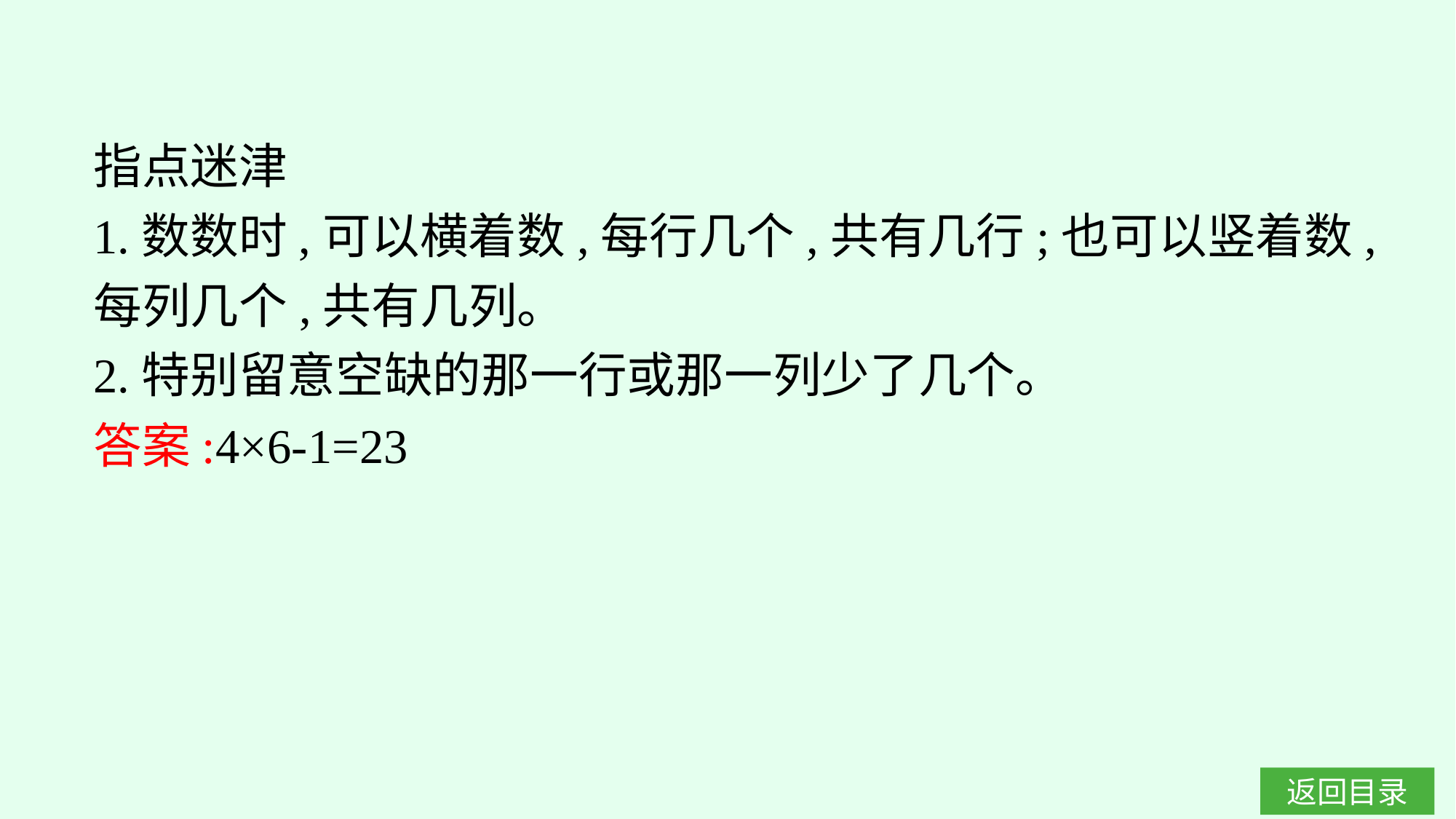

指点迷津
1.数数时,可以横着数,每行几个,共有几行;也可以竖着数,每列几个,共有几列。
2.特别留意空缺的那一行或那一列少了几个。
答案:4×6-1=23